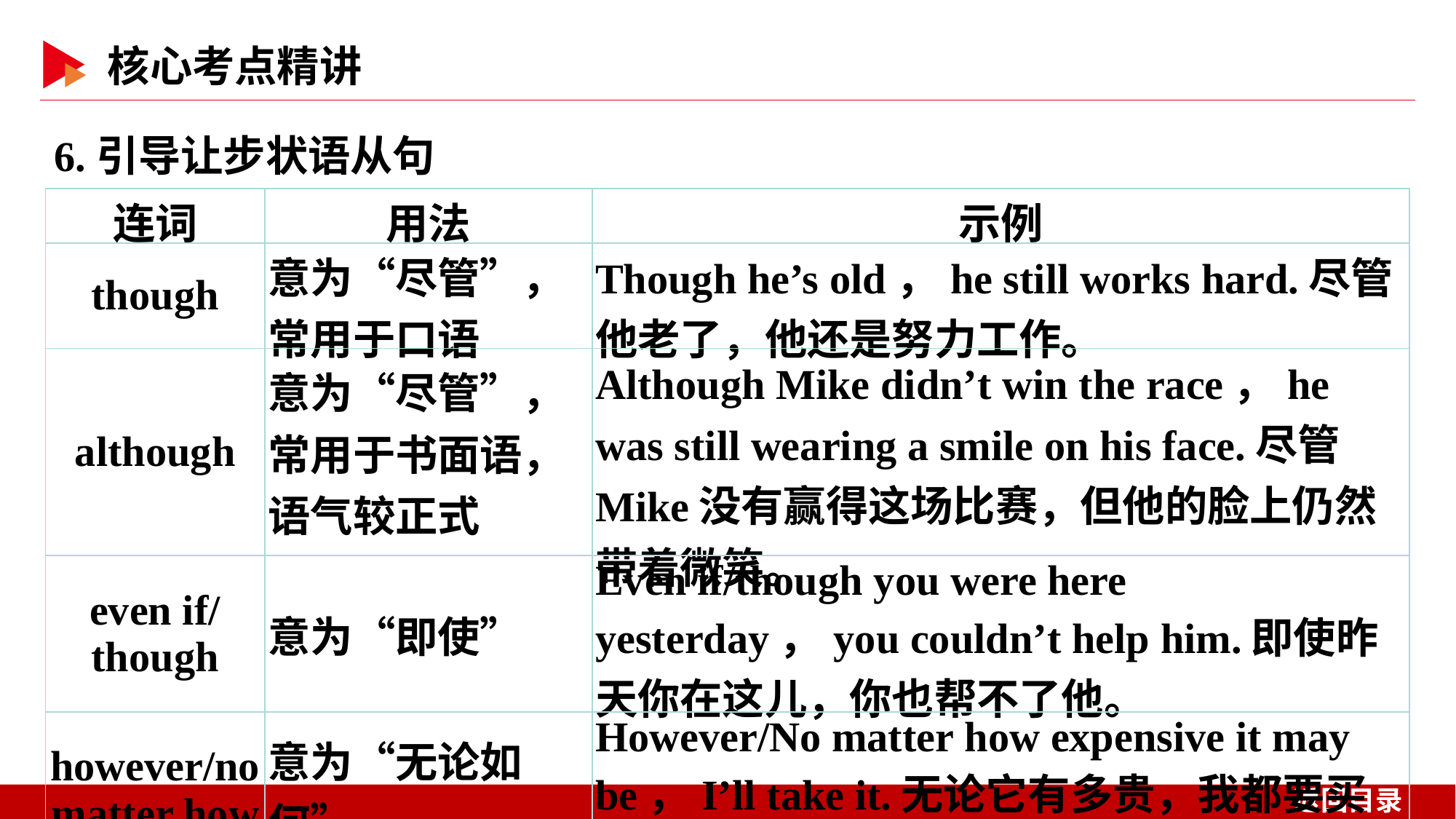

6.引导让步状语从句
| 连词 | 用法 | 示例 |
| --- | --- | --- |
| though | 意为“尽管”，常用于口语 | Though he’s old，he still works hard.尽管他老了，他还是努力工作。 |
| although | 意为“尽管”，常用于书面语，语气较正式 | Although Mike didn’t win the race，he was still wearing a smile on his face.尽管Mike没有赢得这场比赛，但他的脸上仍然带着微笑。 |
| even if/ though | 意为“即使” | Even if/though you were here yesterday，you couldn’t help him.即使昨天你在这儿，你也帮不了他。 |
| however/no matter how | 意为“无论如何” | However/No matter how expensive it may be，I’ll take it.无论它有多贵，我都要买下它。 |